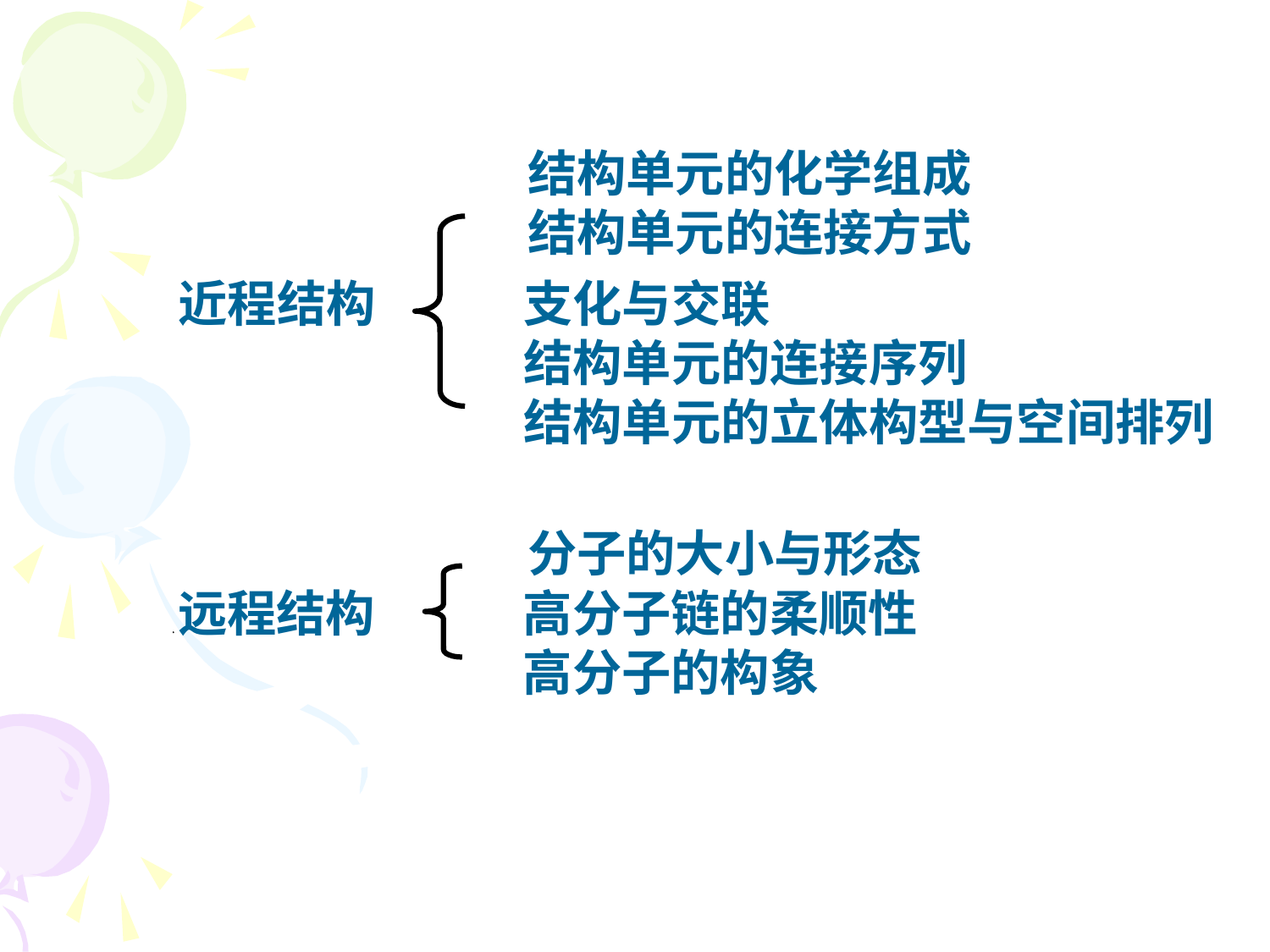

结构单元的化学组成
结构单元的连接方式

近程结构　　　支化与交联
　　　　　　　结构单元的连接序列
　　　　　　　结构单元的立体构型与空间排列

分子的大小与形态

远程结构　　　高分子链的柔顺性
　　　　　　　高分子的构象